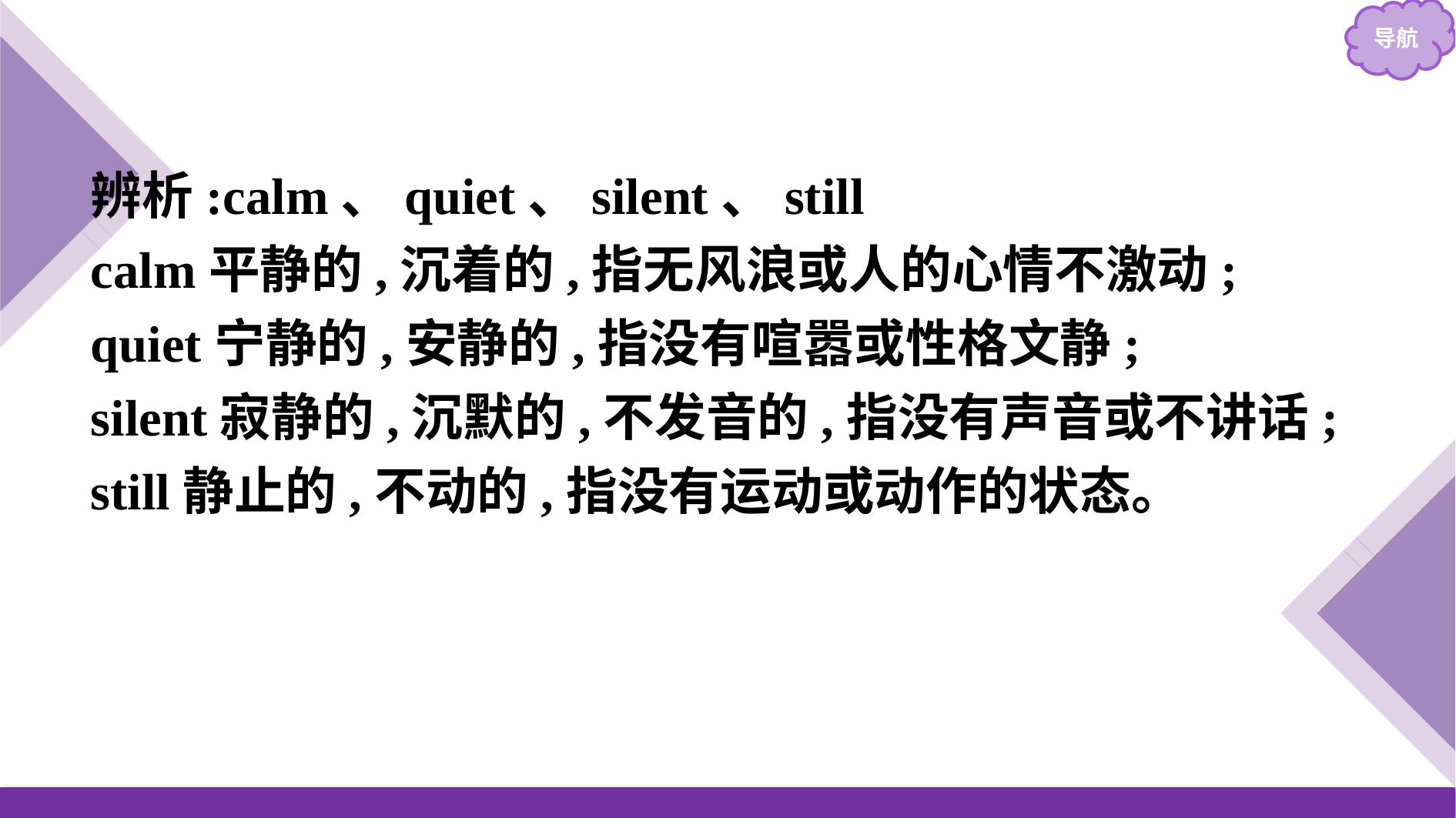

辨析:calm、quiet、silent、still
calm平静的,沉着的,指无风浪或人的心情不激动;
quiet宁静的,安静的,指没有喧嚣或性格文静;
silent寂静的,沉默的,不发音的,指没有声音或不讲话;
still静止的,不动的,指没有运动或动作的状态。